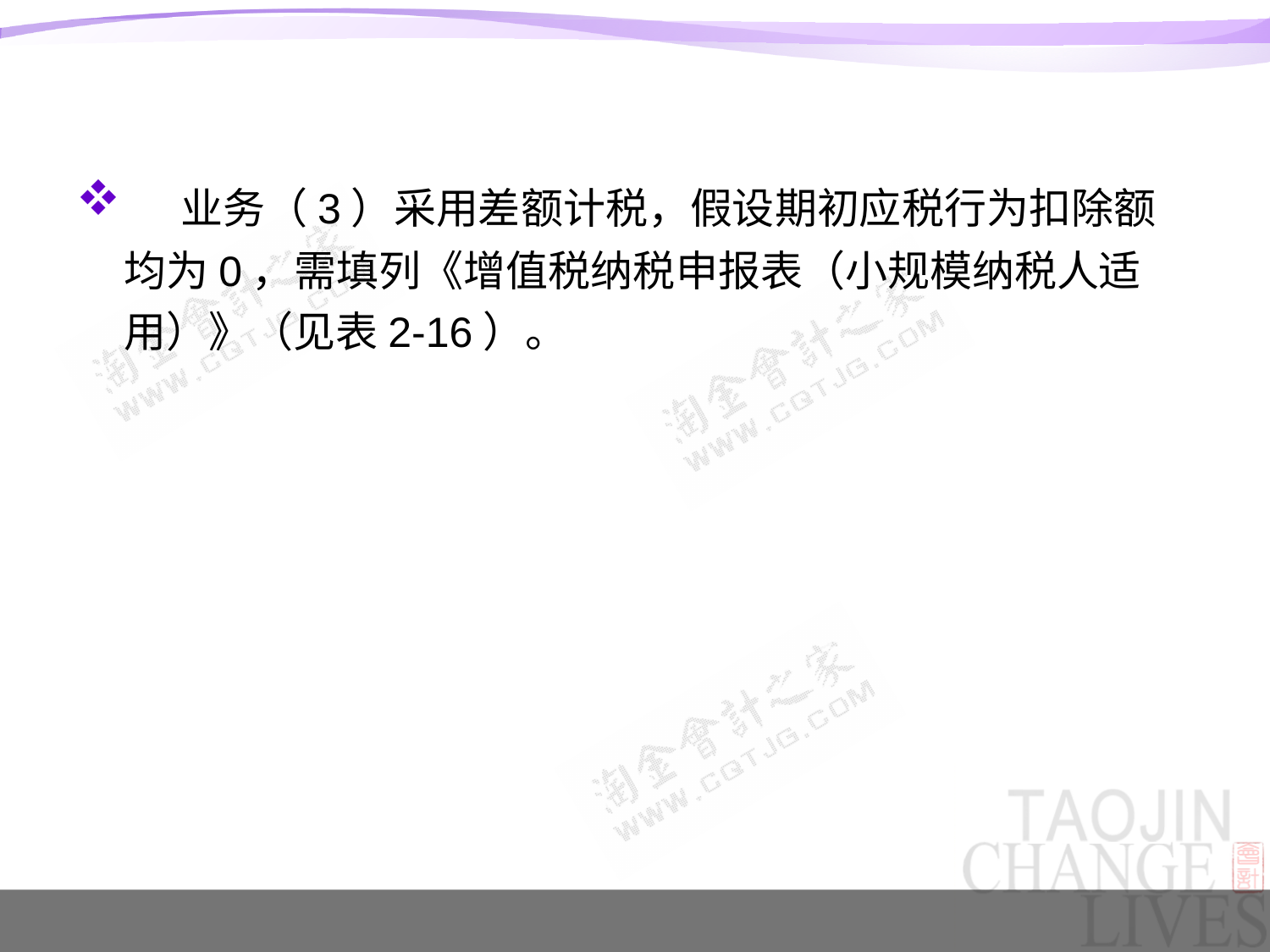

#
    业务（3）采用差额计税，假设期初应税行为扣除额均为0，需填列《增值税纳税申报表（小规模纳税人适用）》（见表2-16）。